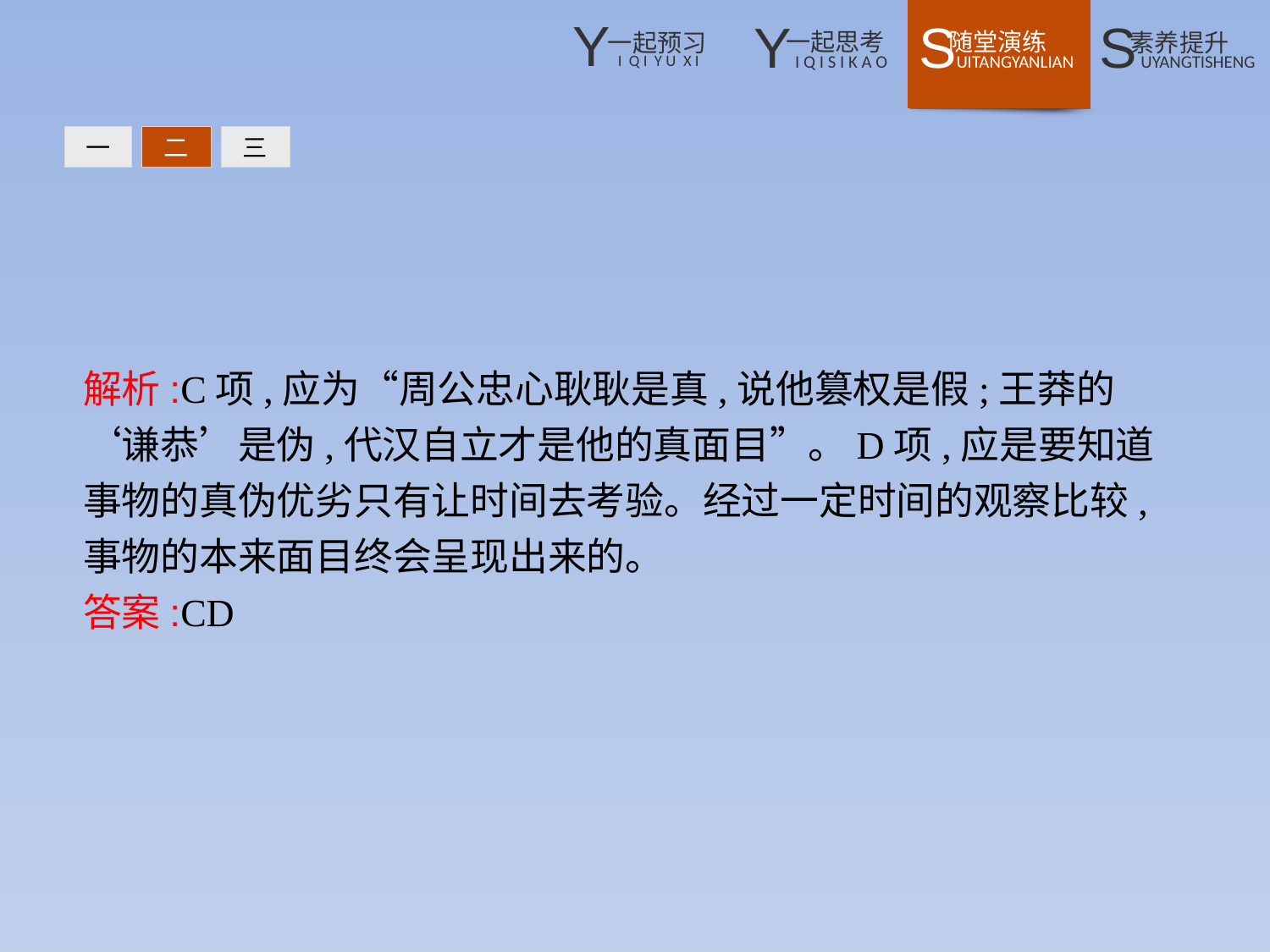

一
二
三
解析:C项,应为“周公忠心耿耿是真,说他篡权是假;王莽的‘谦恭’是伪,代汉自立才是他的真面目”。D项,应是要知道事物的真伪优劣只有让时间去考验。经过一定时间的观察比较,事物的本来面目终会呈现出来的。
答案:CD